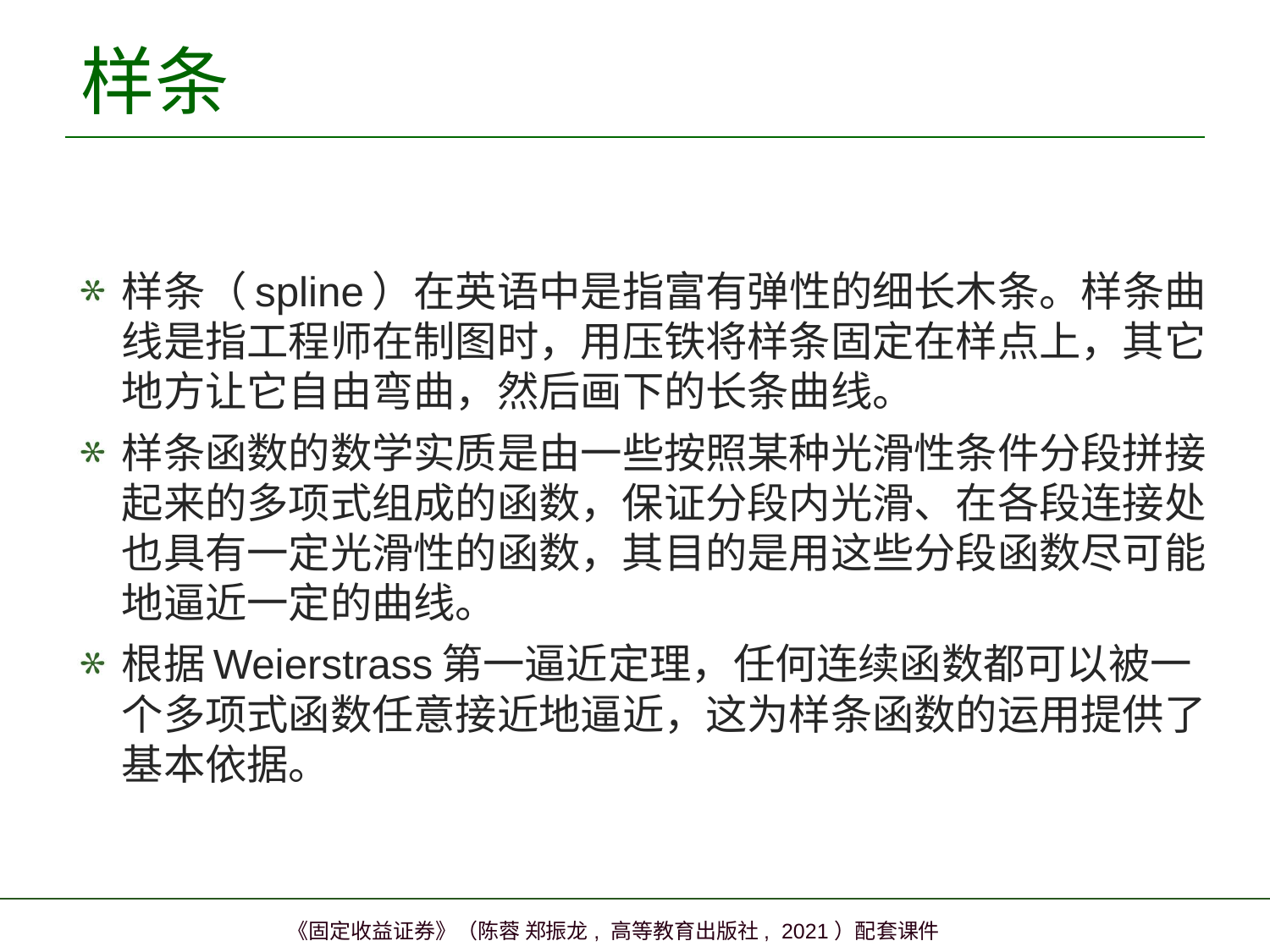

# 样条
样条（spline）在英语中是指富有弹性的细长木条。样条曲线是指工程师在制图时，用压铁将样条固定在样点上，其它地方让它自由弯曲，然后画下的长条曲线。
样条函数的数学实质是由一些按照某种光滑性条件分段拼接起来的多项式组成的函数，保证分段内光滑、在各段连接处也具有一定光滑性的函数，其目的是用这些分段函数尽可能地逼近一定的曲线。
根据Weierstrass第一逼近定理，任何连续函数都可以被一个多项式函数任意接近地逼近，这为样条函数的运用提供了基本依据。

49